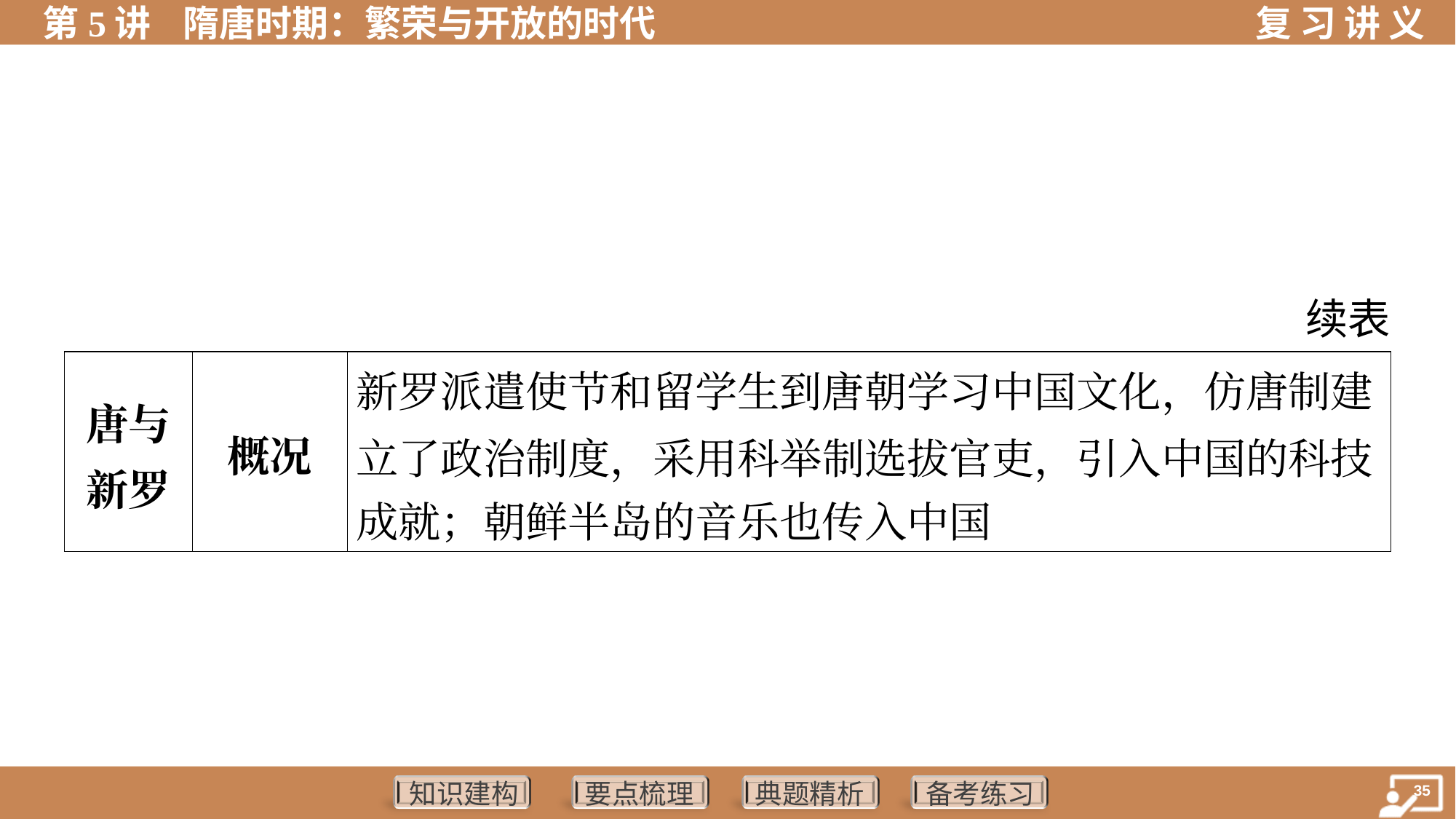

续表
| 唐与 新罗 | 概况 | 新罗派遣使节和留学生到唐朝学习中国文化，仿唐制建 立了政治制度，采用科举制选拔官吏，引入中国的科技 成就；朝鲜半岛的音乐也传入中国 |  |
| --- | --- | --- | --- |